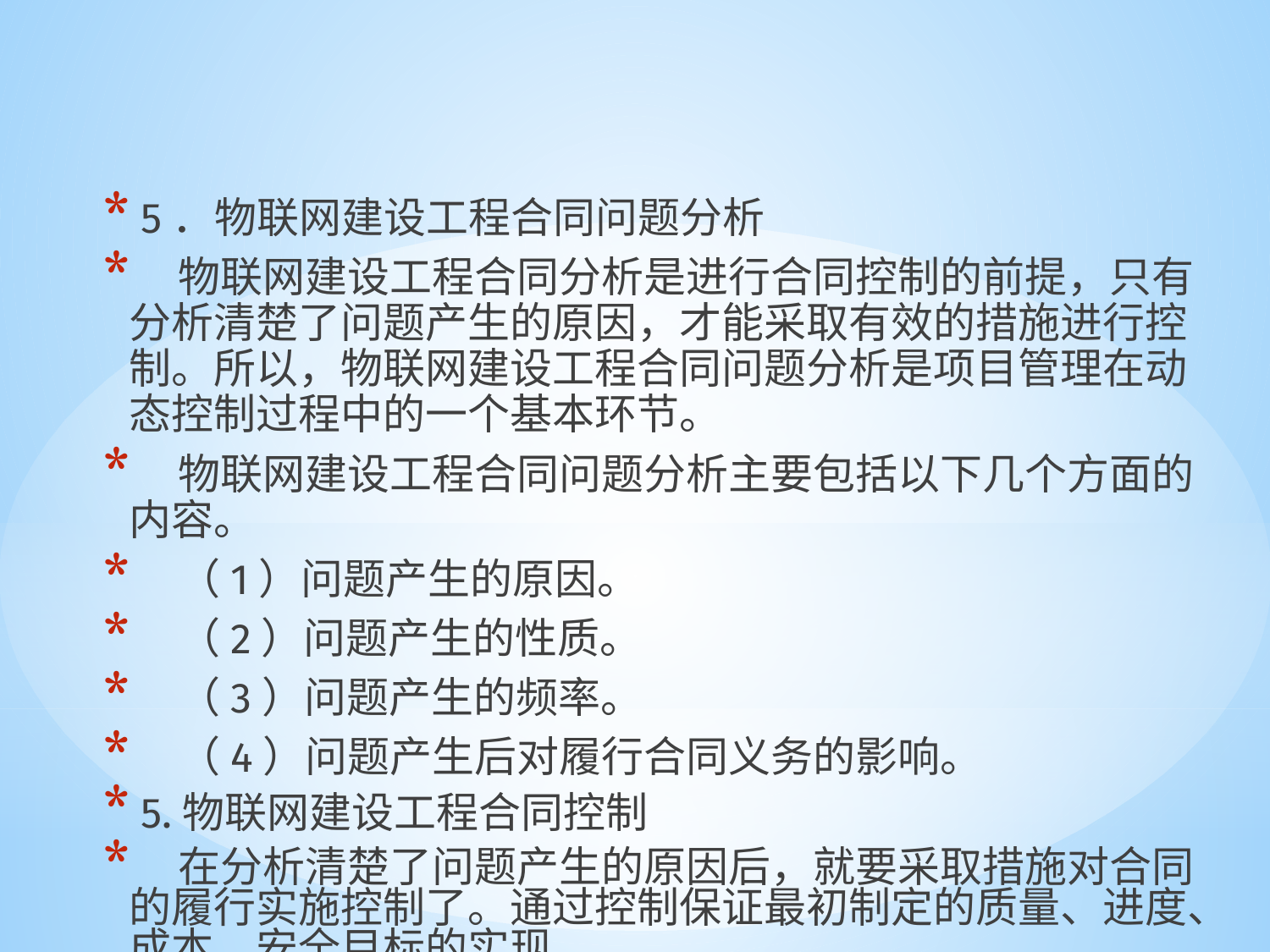

5．物联网建设工程合同问题分析
    物联网建设工程合同分析是进行合同控制的前提，只有分析清楚了问题产生的原因，才能采取有效的措施进行控制。所以，物联网建设工程合同问题分析是项目管理在动态控制过程中的一个基本环节。
    物联网建设工程合同问题分析主要包括以下几个方面的内容。
    （1）问题产生的原因。
    （2）问题产生的性质。
    （3）问题产生的频率。
    （4）问题产生后对履行合同义务的影响。
 5.物联网建设工程合同控制
    在分析清楚了问题产生的原因后，就要采取措施对合同的履行实施控制了。通过控制保证最初制定的质量、进度、成本、安全目标的实现。

#